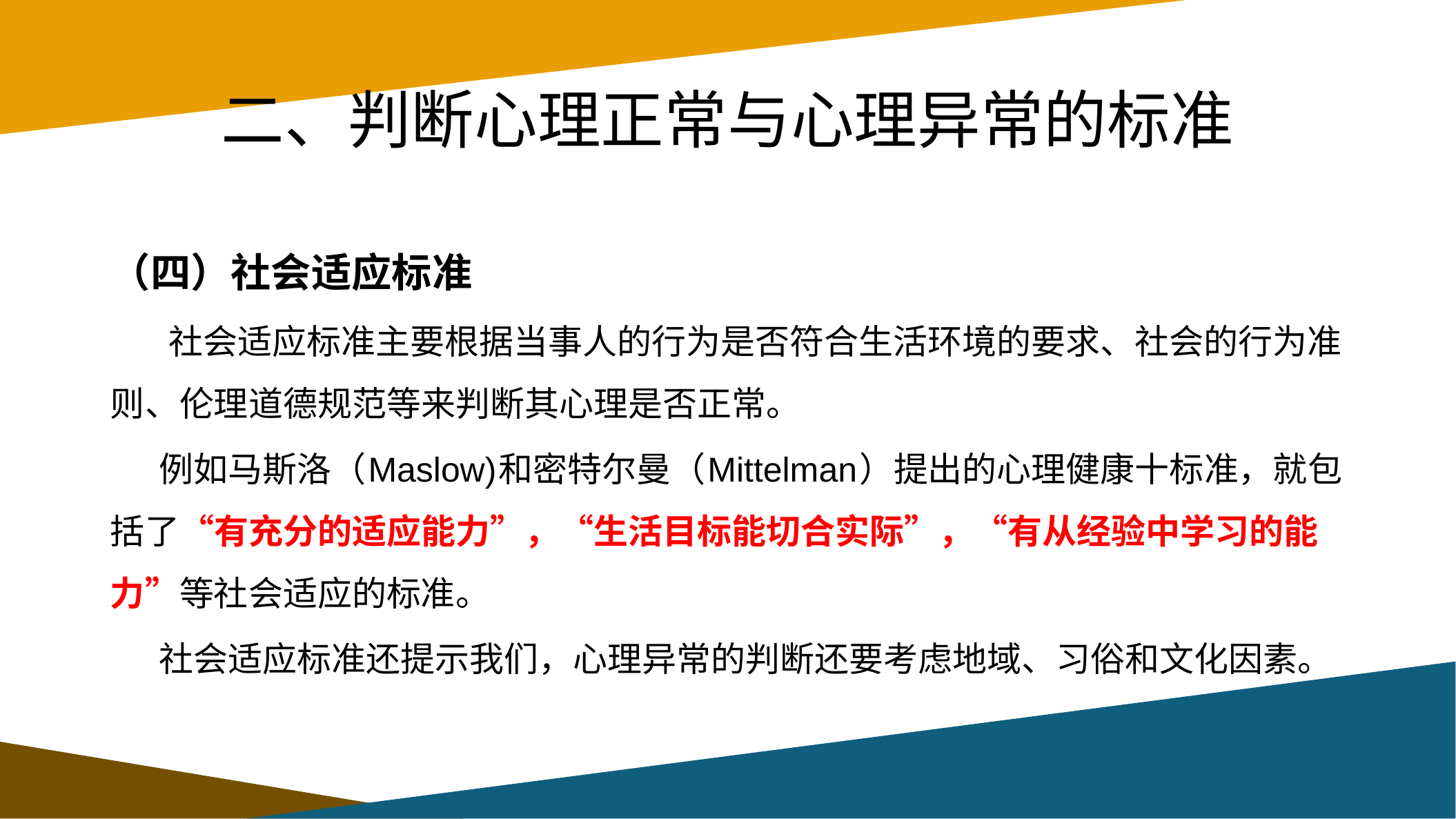

# 二、判断心理正常与心理异常的标准
（四）社会适应标准
           社会适应标准主要根据当事人的行为是否符合生活环境的要求、社会的行为准则、伦理道德规范等来判断其心理是否正常。
      例如马斯洛（Maslow)和密特尔曼（Mittelman）提出的心理健康十标准，就包括了“有充分的适应能力”，“生活目标能切合实际”，“有从经验中学习的能力”等社会适应的标准。
      社会适应标准还提示我们，心理异常的判断还要考虑地域、习俗和文化因素。